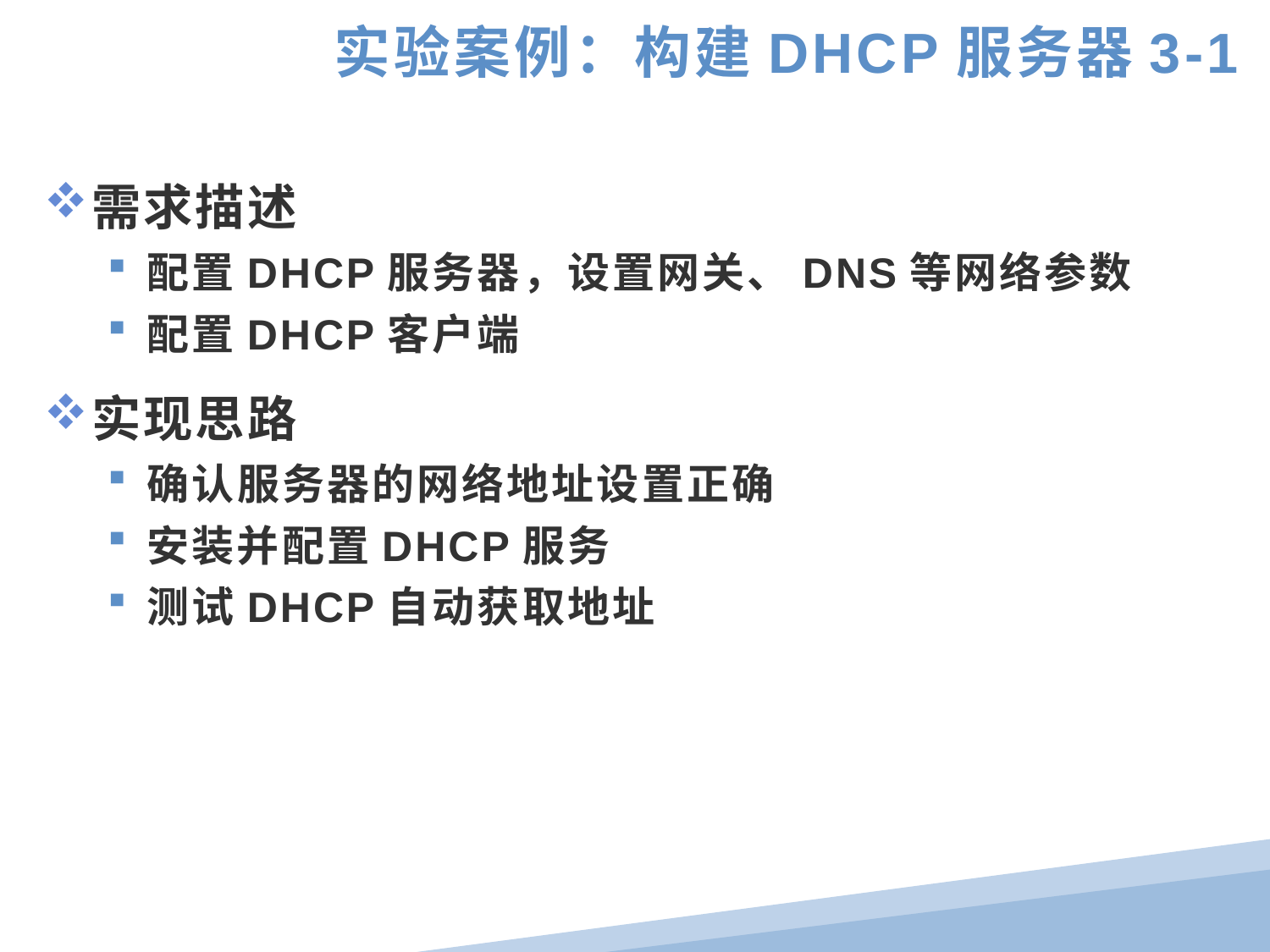

实验案例：构建DHCP服务器3-1
需求描述
配置DHCP服务器，设置网关、DNS等网络参数
配置DHCP客户端
实现思路
确认服务器的网络地址设置正确
安装并配置DHCP服务
测试DHCP自动获取地址